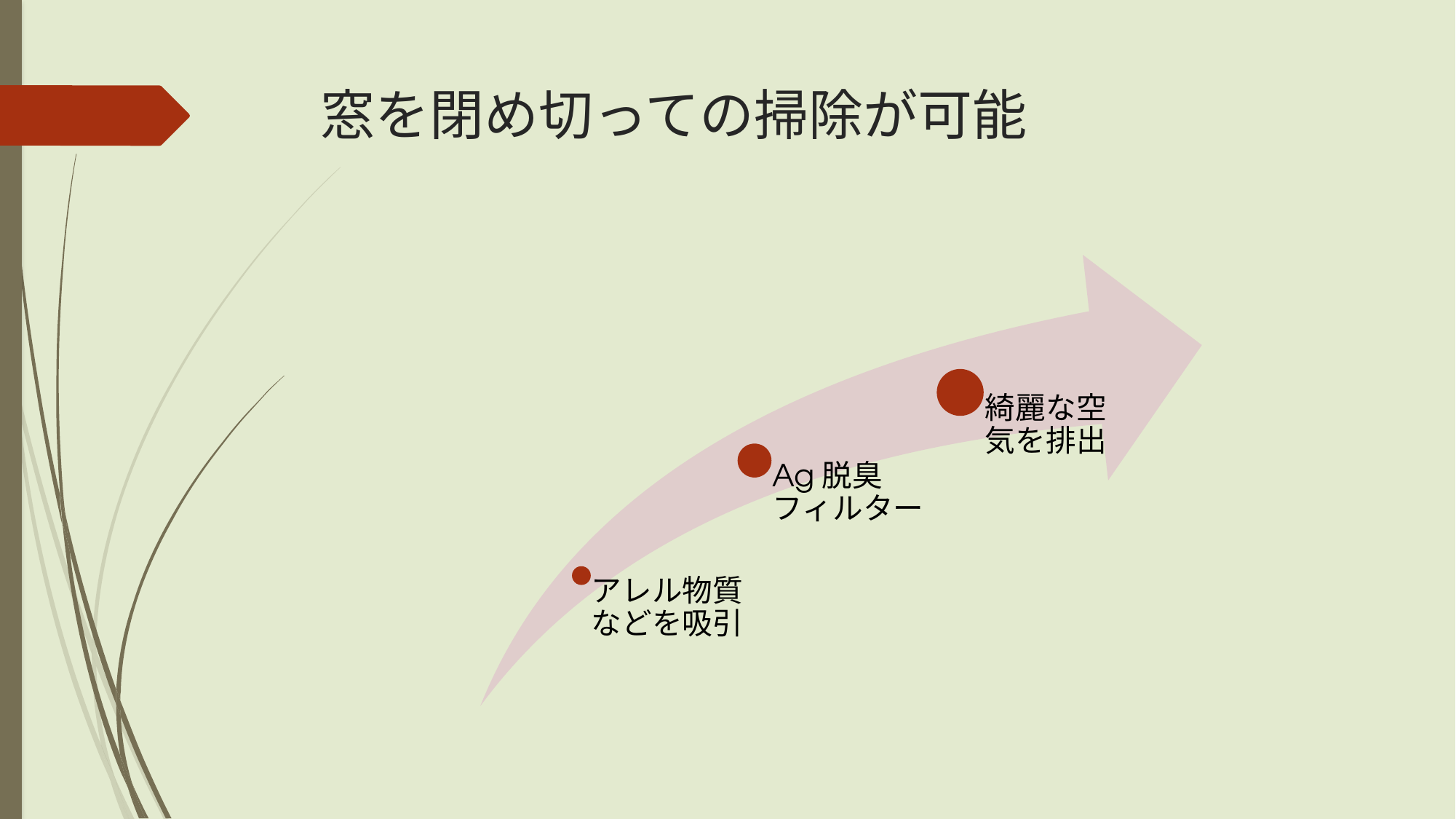

# 窓を閉め切っての掃除が可能
アレル物質などを吸引
Ag脱臭フィルター
綺麗な空気を排出